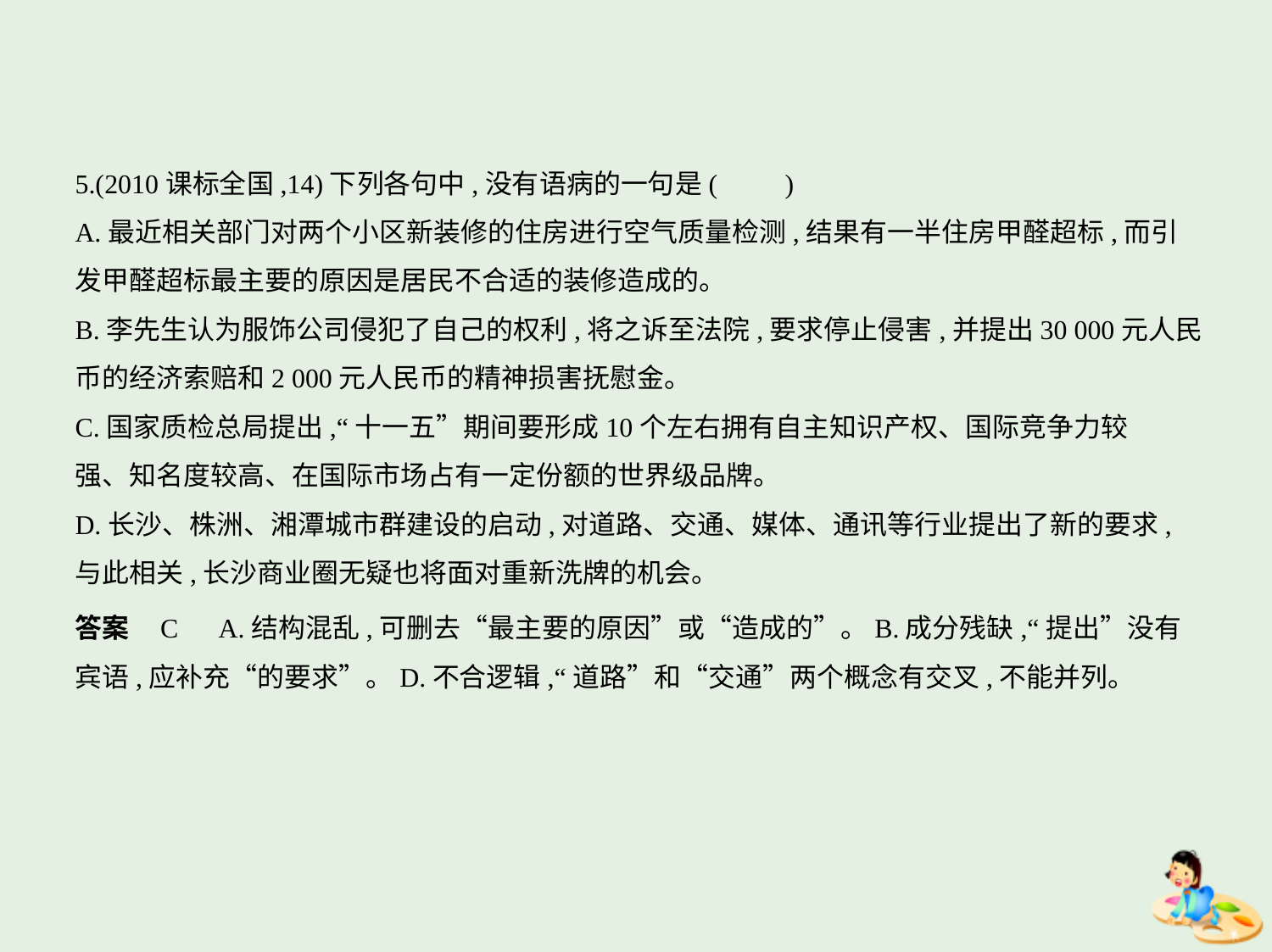

5.(2010课标全国,14)下列各句中,没有语病的一句是(　　)
A.最近相关部门对两个小区新装修的住房进行空气质量检测,结果有一半住房甲醛超标,而引
发甲醛超标最主要的原因是居民不合适的装修造成的。
B.李先生认为服饰公司侵犯了自己的权利,将之诉至法院,要求停止侵害,并提出30 000元人民
币的经济索赔和2 000元人民币的精神损害抚慰金。
C.国家质检总局提出,“十一五”期间要形成10个左右拥有自主知识产权、国际竞争力较
强、知名度较高、在国际市场占有一定份额的世界级品牌。
D.长沙、株洲、湘潭城市群建设的启动,对道路、交通、媒体、通讯等行业提出了新的要求,
与此相关,长沙商业圈无疑也将面对重新洗牌的机会。
答案    C　A.结构混乱,可删去“最主要的原因”或“造成的”。B.成分残缺,“提出”没有
宾语,应补充“的要求”。D.不合逻辑,“道路”和“交通”两个概念有交叉,不能并列。